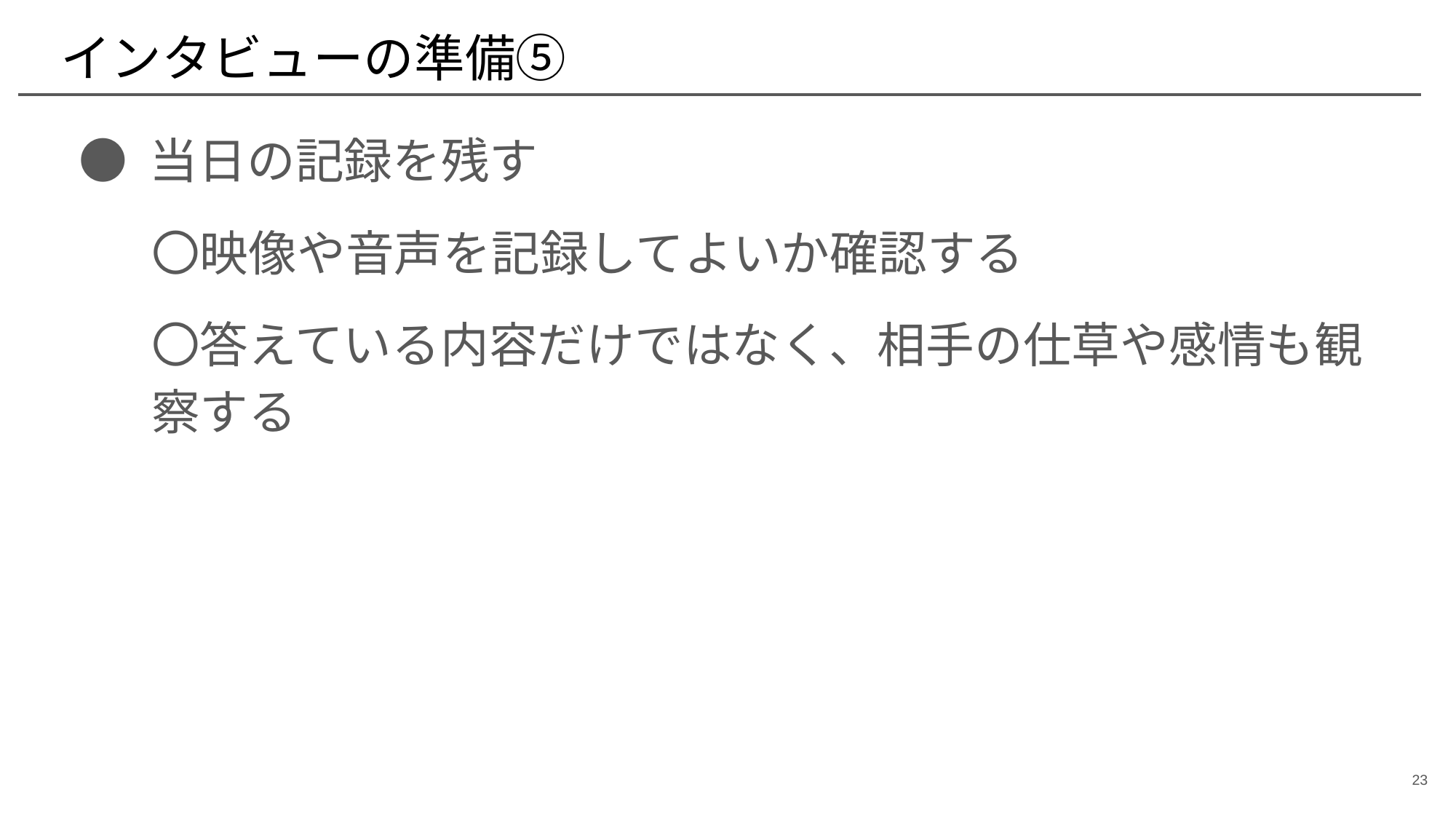

# インタビューの準備⑤
● 当日の記録を残す

〇映像や音声を記録してよいか確認する

〇答えている内容だけではなく、相手の仕草や感情も観察する
23